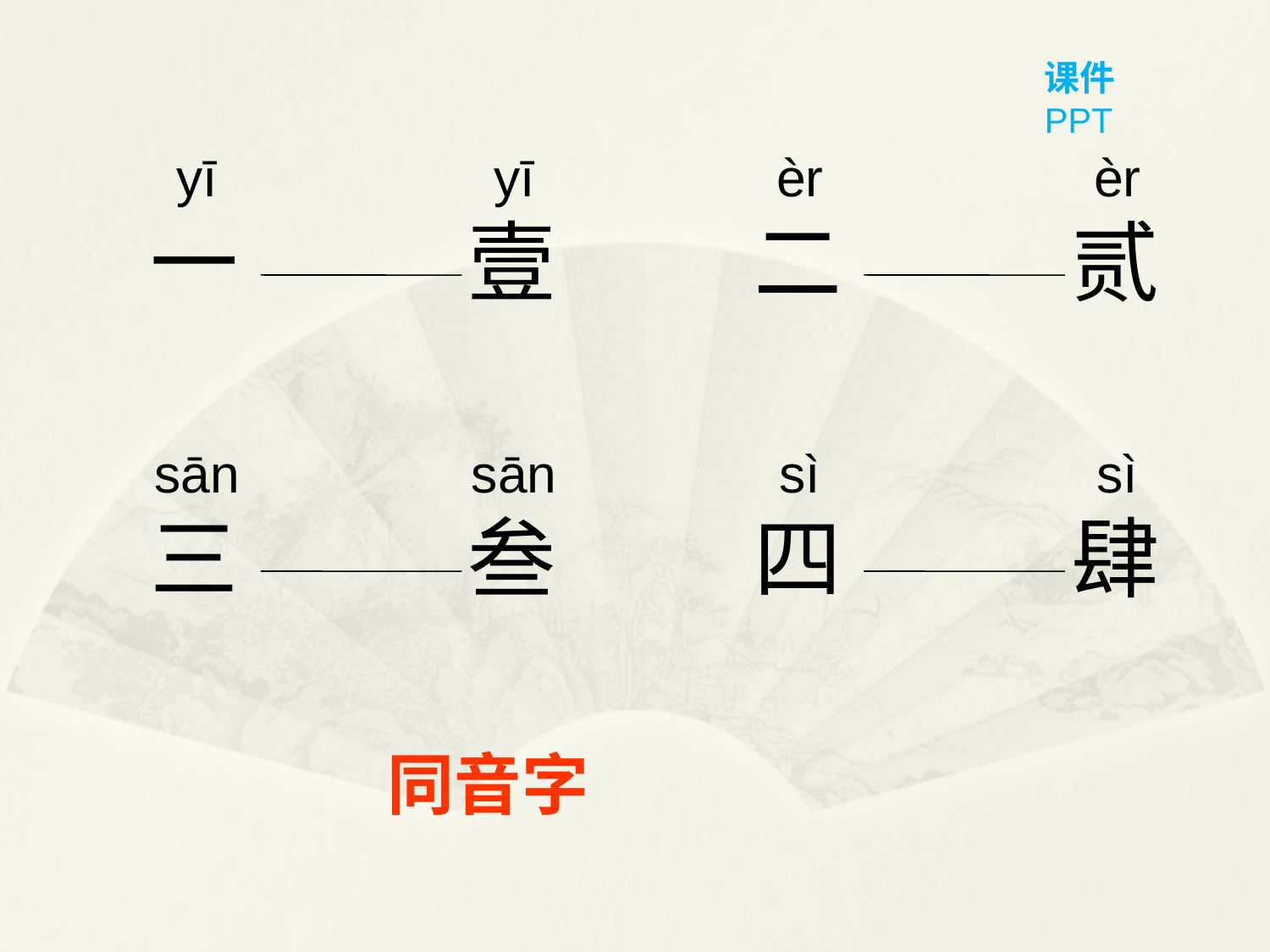

课件PPT
yī
yī
èr
èr
一
壹
二
贰

sān
sān
sì
sì
三
叁
四
肆

同音字